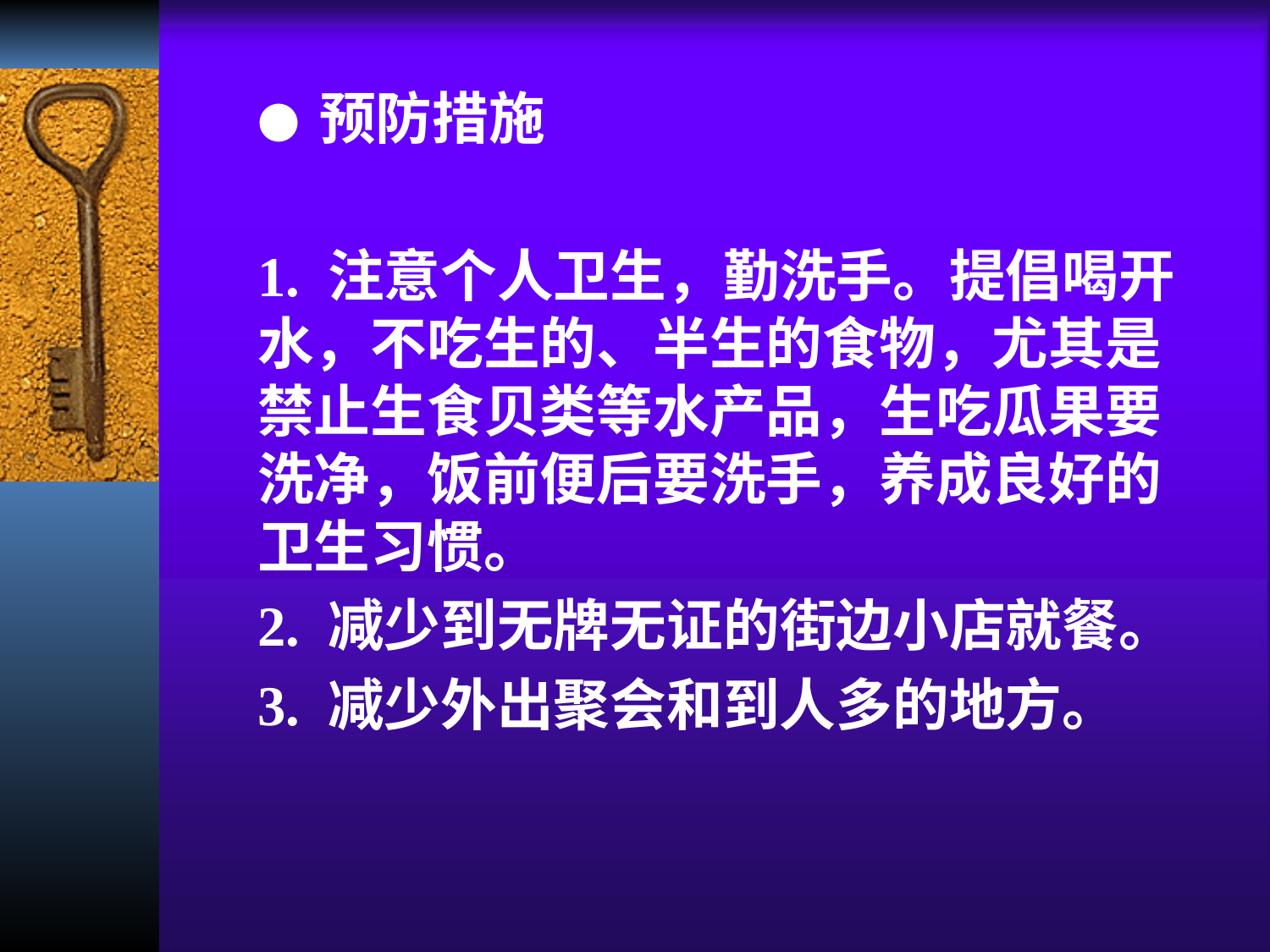

● 预防措施

1. 注意个人卫生，勤洗手。提倡喝开水，不吃生的、半生的食物，尤其是禁止生食贝类等水产品，生吃瓜果要洗净，饭前便后要洗手，养成良好的卫生习惯。
2. 减少到无牌无证的街边小店就餐。
3. 减少外出聚会和到人多的地方。